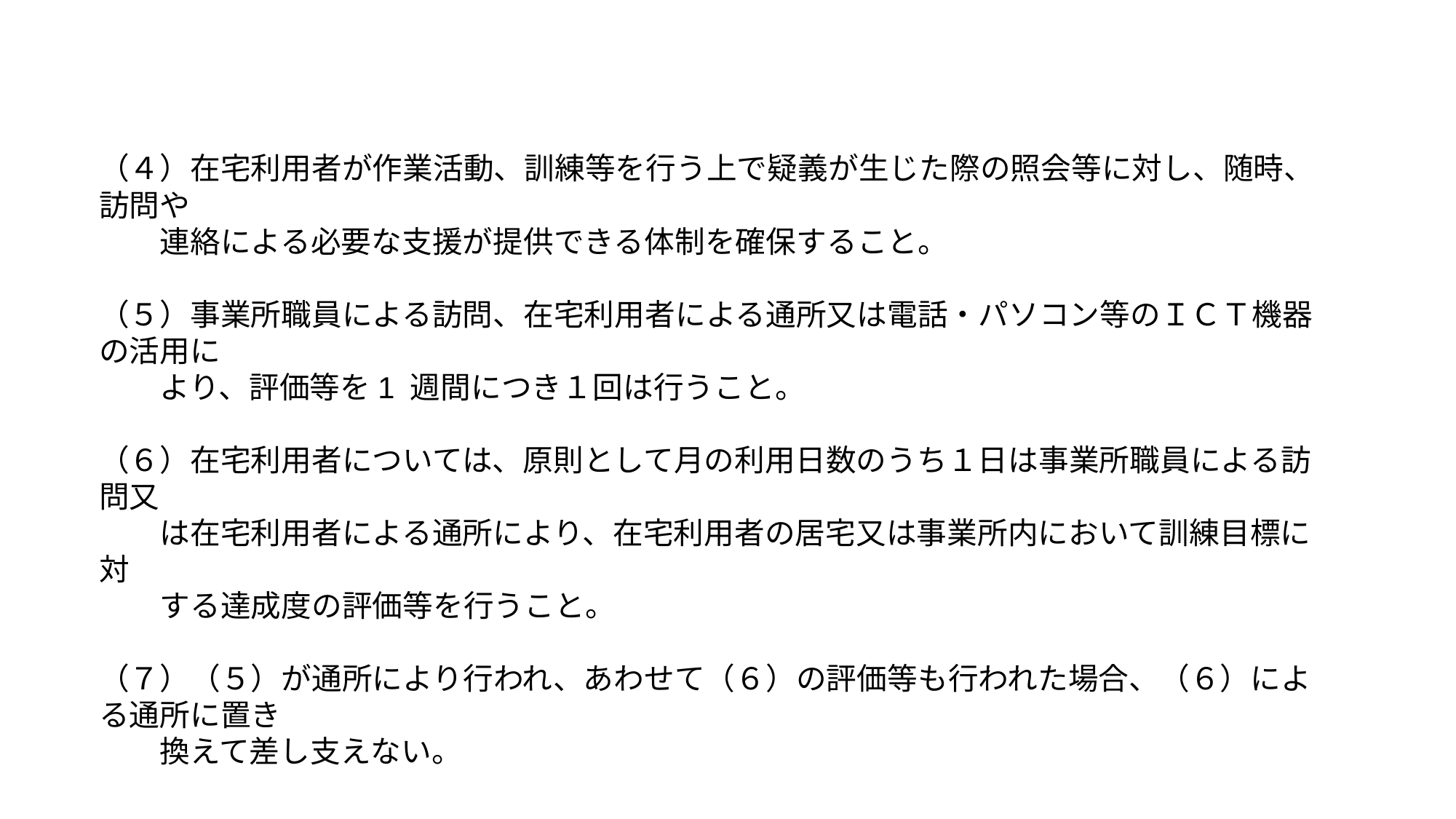

（４）在宅利用者が作業活動、訓練等を行う上で疑義が生じた際の照会等に対し、随時、訪問や
　　連絡による必要な支援が提供できる体制を確保すること。

（５）事業所職員による訪問、在宅利用者による通所又は電話・パソコン等のＩＣＴ機器の活用に
　　より、評価等を1 週間につき１回は行うこと。

（６）在宅利用者については、原則として月の利用日数のうち１日は事業所職員による訪問又
　　は在宅利用者による通所により、在宅利用者の居宅又は事業所内において訓練目標に対
　　する達成度の評価等を行うこと。

（７）（５）が通所により行われ、あわせて（６）の評価等も行われた場合、（６）による通所に置き
　　換えて差し支えない。